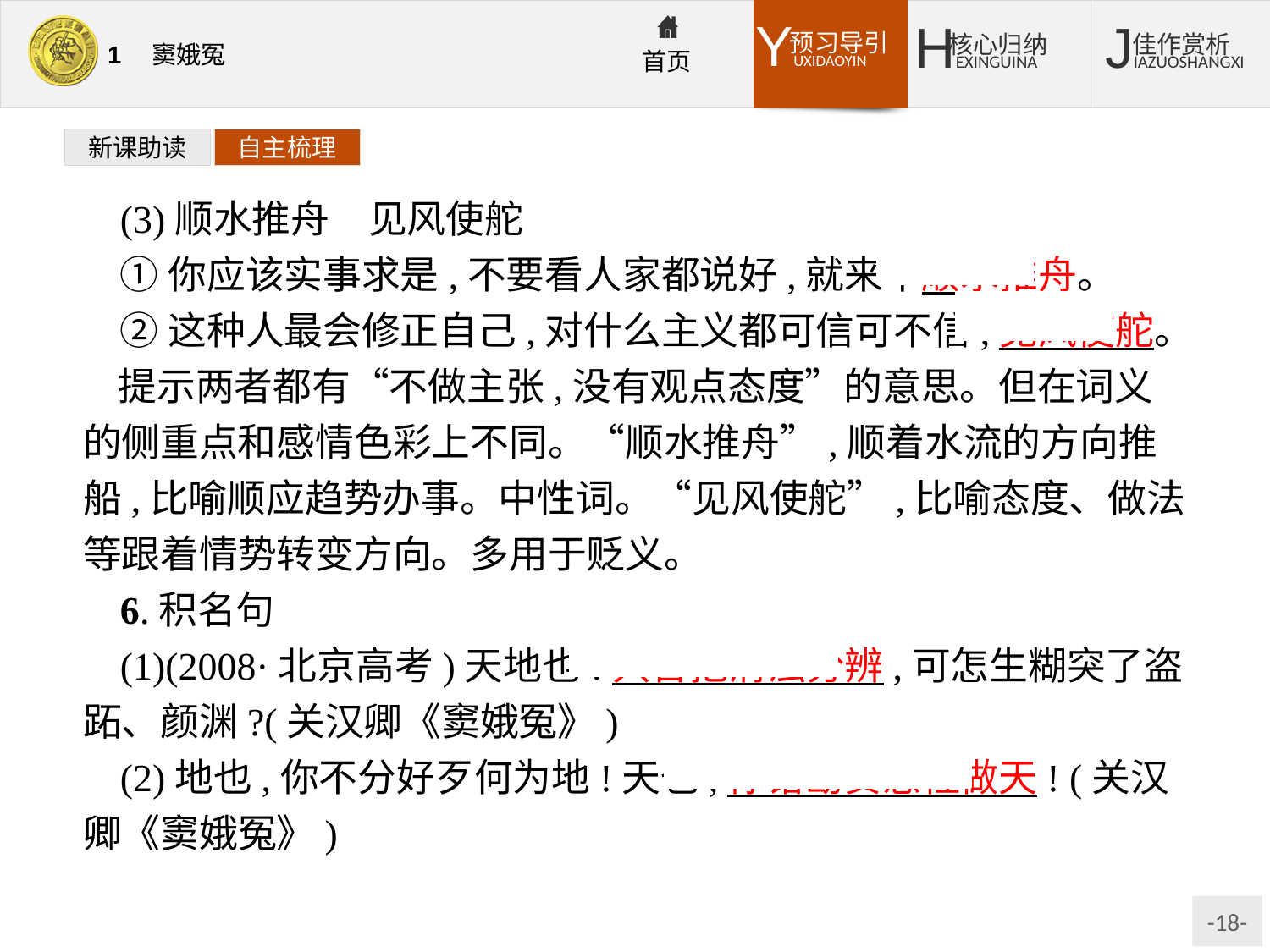

新课助读
自主梳理
(3)顺水推舟　见风使舵
①你应该实事求是,不要看人家都说好,就来个顺水推舟。
②这种人最会修正自己,对什么主义都可信可不信,见风使舵。
提示两者都有“不做主张,没有观点态度”的意思。但在词义的侧重点和感情色彩上不同。“顺水推舟”,顺着水流的方向推船,比喻顺应趋势办事。中性词。“见风使舵”,比喻态度、做法等跟着情势转变方向。多用于贬义。
6.积名句
(1)(2008·北京高考)天地也!只合把清浊分辨,可怎生糊突了盗跖、颜渊?(关汉卿《窦娥冤》)
(2)地也,你不分好歹何为地!天也,你错勘贤愚枉做天! (关汉卿《窦娥冤》)